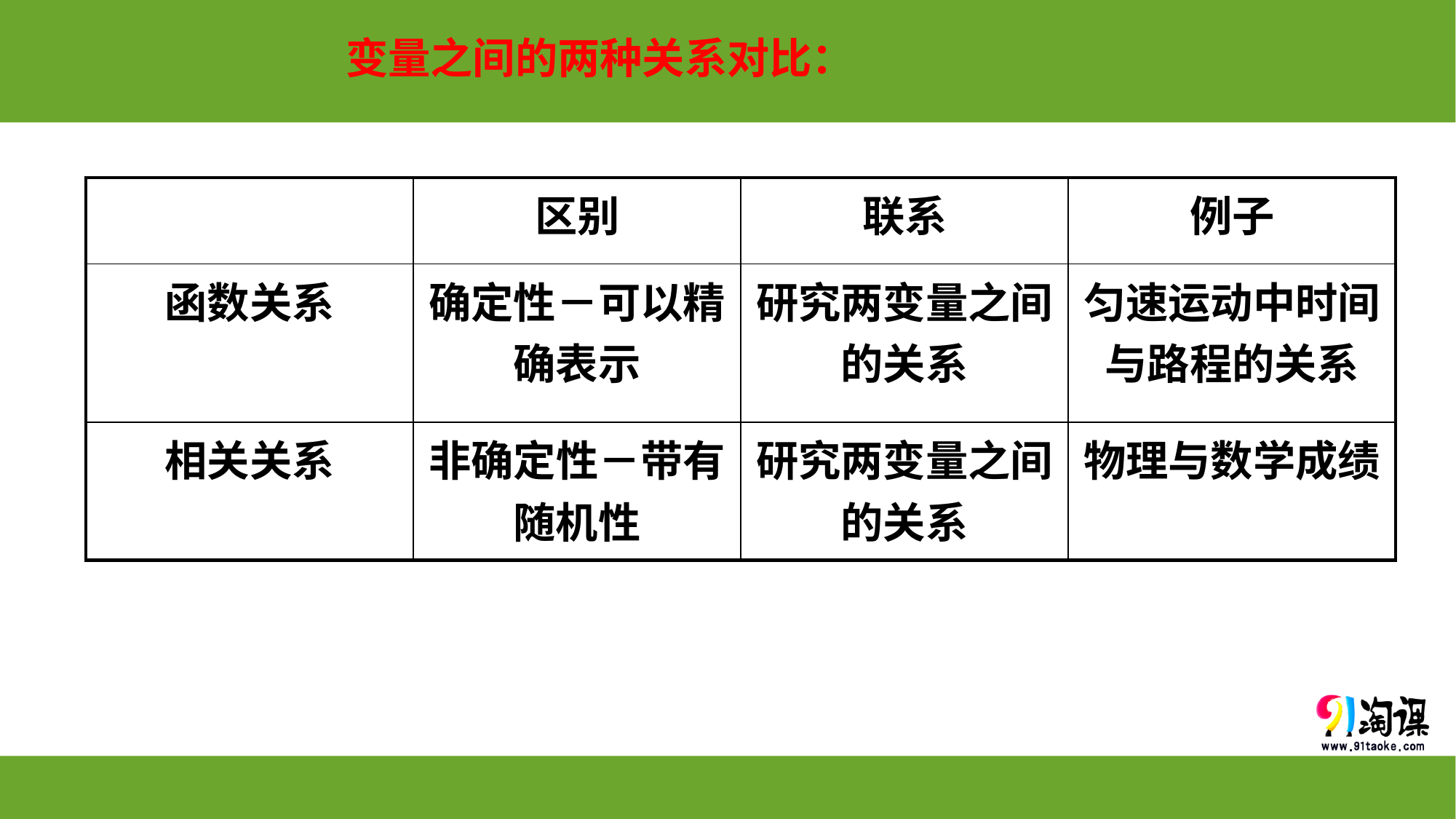

# 变量之间的两种关系对比：
|  | 区别 | 联系 | 例子 |
| --- | --- | --- | --- |
| 函数关系 | 确定性－可以精确表示 | 研究两变量之间的关系 | 匀速运动中时间与路程的关系 |
| 相关关系 | 非确定性－带有随机性 | 研究两变量之间的关系 | 物理与数学成绩 |